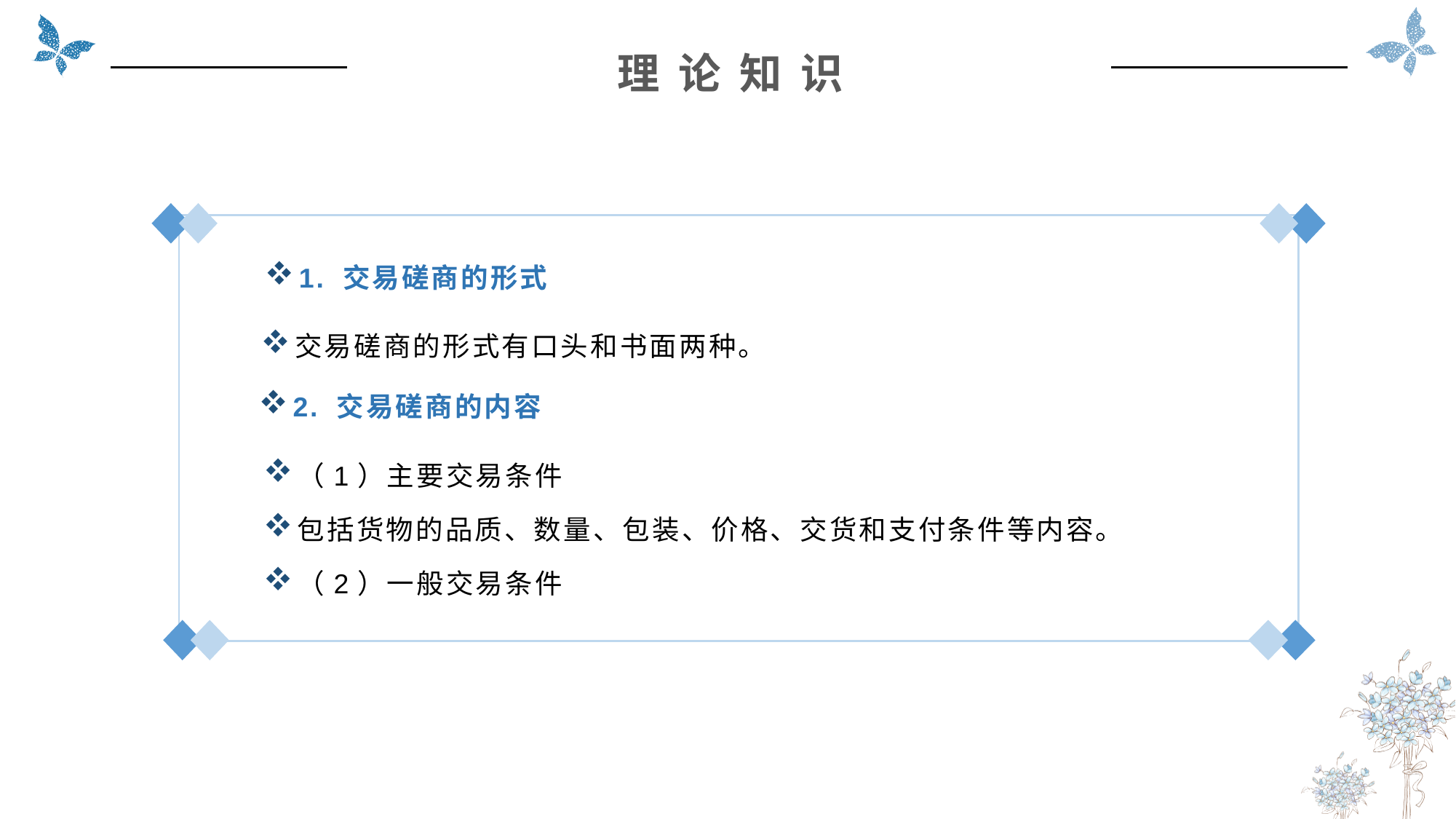

理 论 知 识

1. 交易磋商的形式
交易磋商的形式有口头和书面两种。
2. 交易磋商的内容
（1）主要交易条件
包括货物的品质、数量、包装、价格、交货和支付条件等内容。
（2）一般交易条件